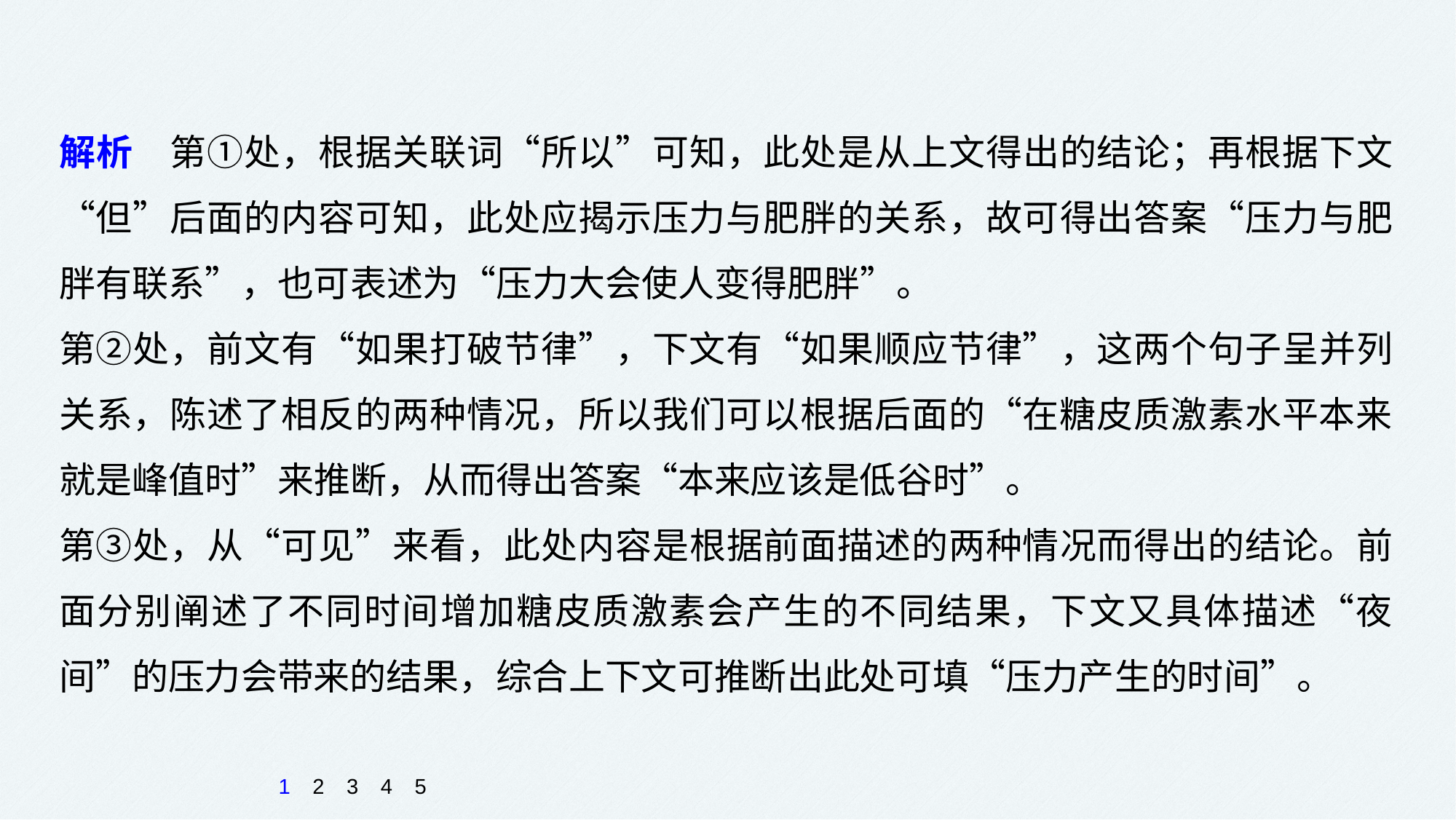

解析　第①处，根据关联词“所以”可知，此处是从上文得出的结论；再根据下文“但”后面的内容可知，此处应揭示压力与肥胖的关系，故可得出答案“压力与肥胖有联系”，也可表述为“压力大会使人变得肥胖”。
第②处，前文有“如果打破节律”，下文有“如果顺应节律”，这两个句子呈并列关系，陈述了相反的两种情况，所以我们可以根据后面的“在糖皮质激素水平本来就是峰值时”来推断，从而得出答案“本来应该是低谷时”。
第③处，从“可见”来看，此处内容是根据前面描述的两种情况而得出的结论。前面分别阐述了不同时间增加糖皮质激素会产生的不同结果，下文又具体描述“夜间”的压力会带来的结果，综合上下文可推断出此处可填“压力产生的时间”。
1
2
3
4
5